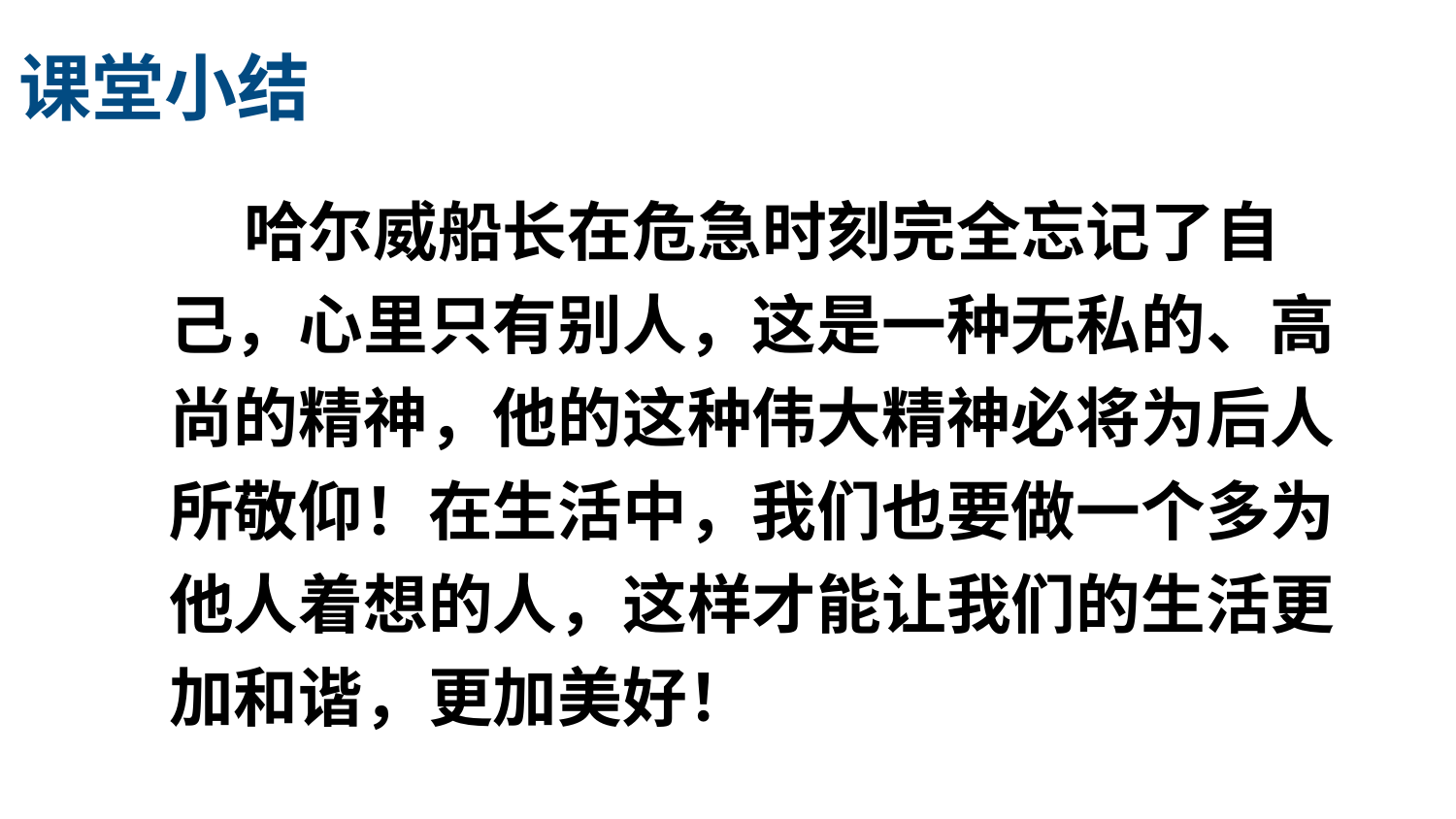

课堂小结
    哈尔威船长在危急时刻完全忘记了自己，心里只有别人，这是一种无私的、高尚的精神，他的这种伟大精神必将为后人所敬仰！在生活中，我们也要做一个多为他人着想的人，这样才能让我们的生活更加和谐，更加美好！